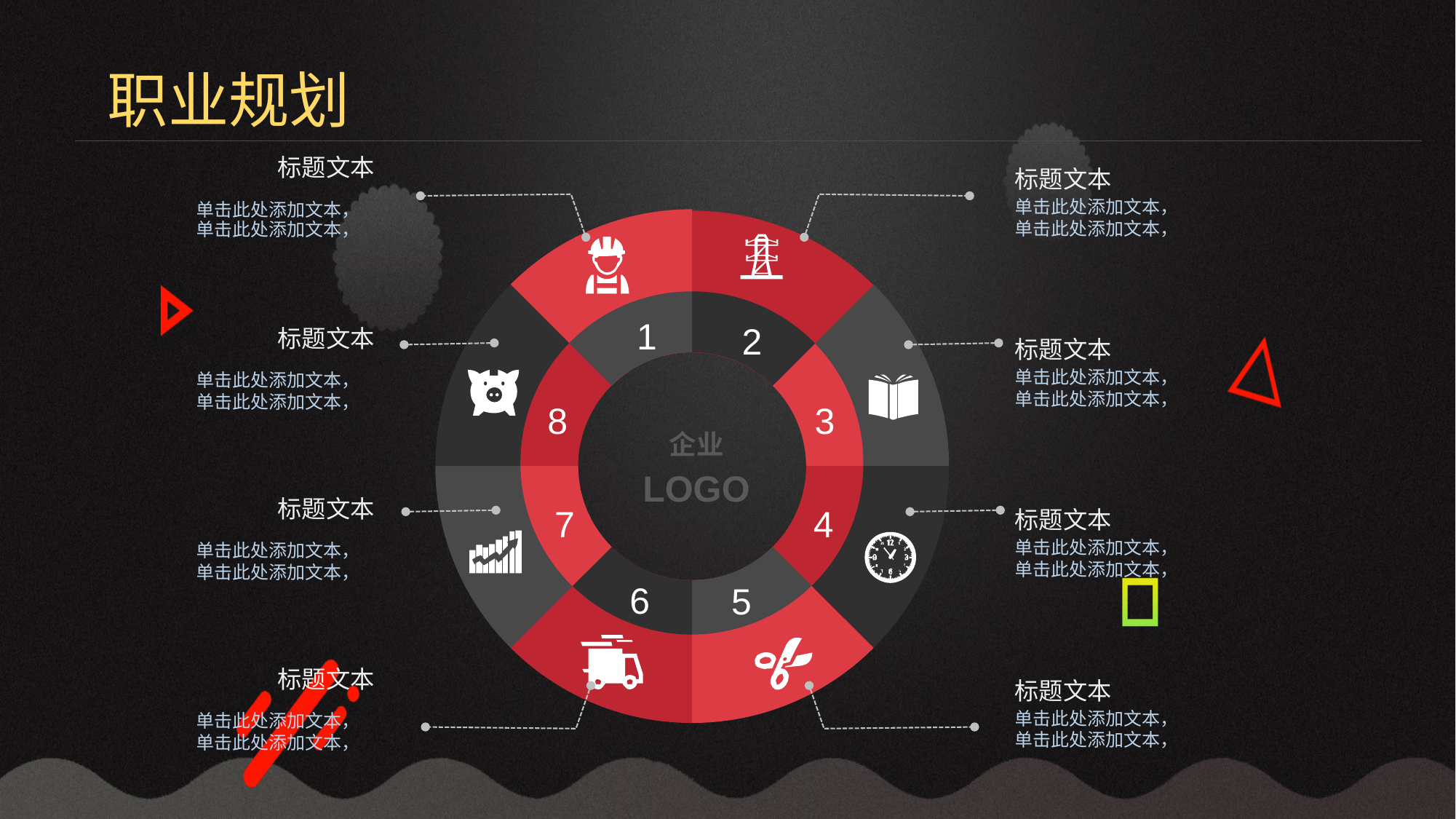

职业规划
标题文本
单击此处添加文本，
单击此处添加文本，
标题文本
单击此处添加文本，
单击此处添加文本，

1
2
标题文本
单击此处添加文本，
单击此处添加文本，
标题文本
单击此处添加文本，
单击此处添加文本，

8
3
企业
LOGO

7
4
标题文本
单击此处添加文本，
单击此处添加文本，
标题文本
单击此处添加文本，
单击此处添加文本，

6
5

标题文本
单击此处添加文本，
单击此处添加文本，
标题文本
单击此处添加文本，
单击此处添加文本，